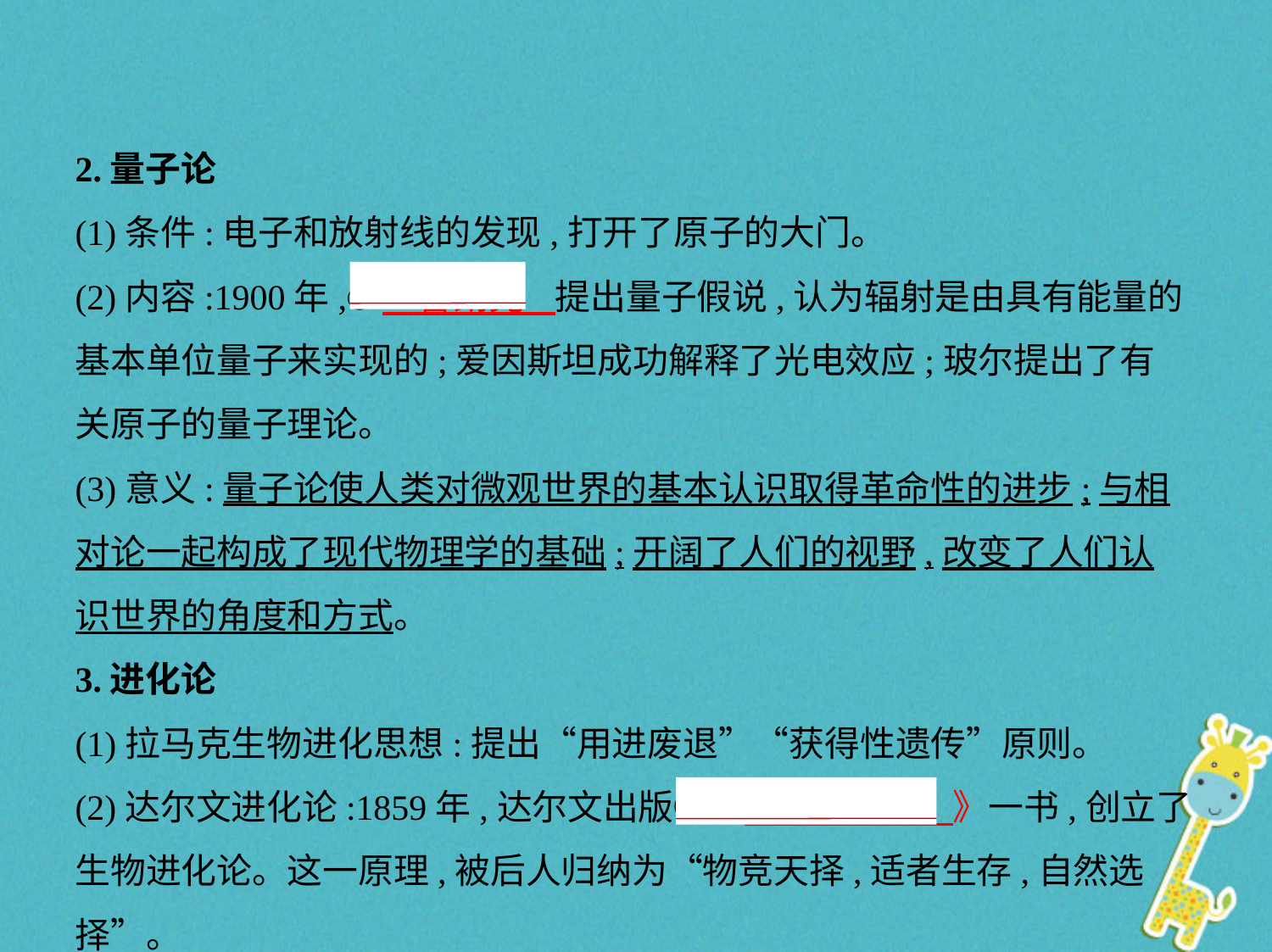

2.量子论
(1)条件:电子和放射线的发现,打开了原子的大门。
(2)内容:1900年,②　普朗克    提出量子假说,认为辐射是由具有能量的
基本单位量子来实现的;爱因斯坦成功解释了光电效应;玻尔提出了有
关原子的量子理论。
(3)意义:量子论使人类对微观世界的基本认识取得革命性的进步;与相
对论一起构成了现代物理学的基础;开阔了人们的视野,改变了人们认
识世界的角度和方式。
3.进化论
(1)拉马克生物进化思想:提出“用进废退”“获得性遗传”原则。
(2)达尔文进化论:1859年,达尔文出版③《　物种起源    》一书,创立了
生物进化论。这一原理,被后人归纳为“物竞天择,适者生存,自然选择”。